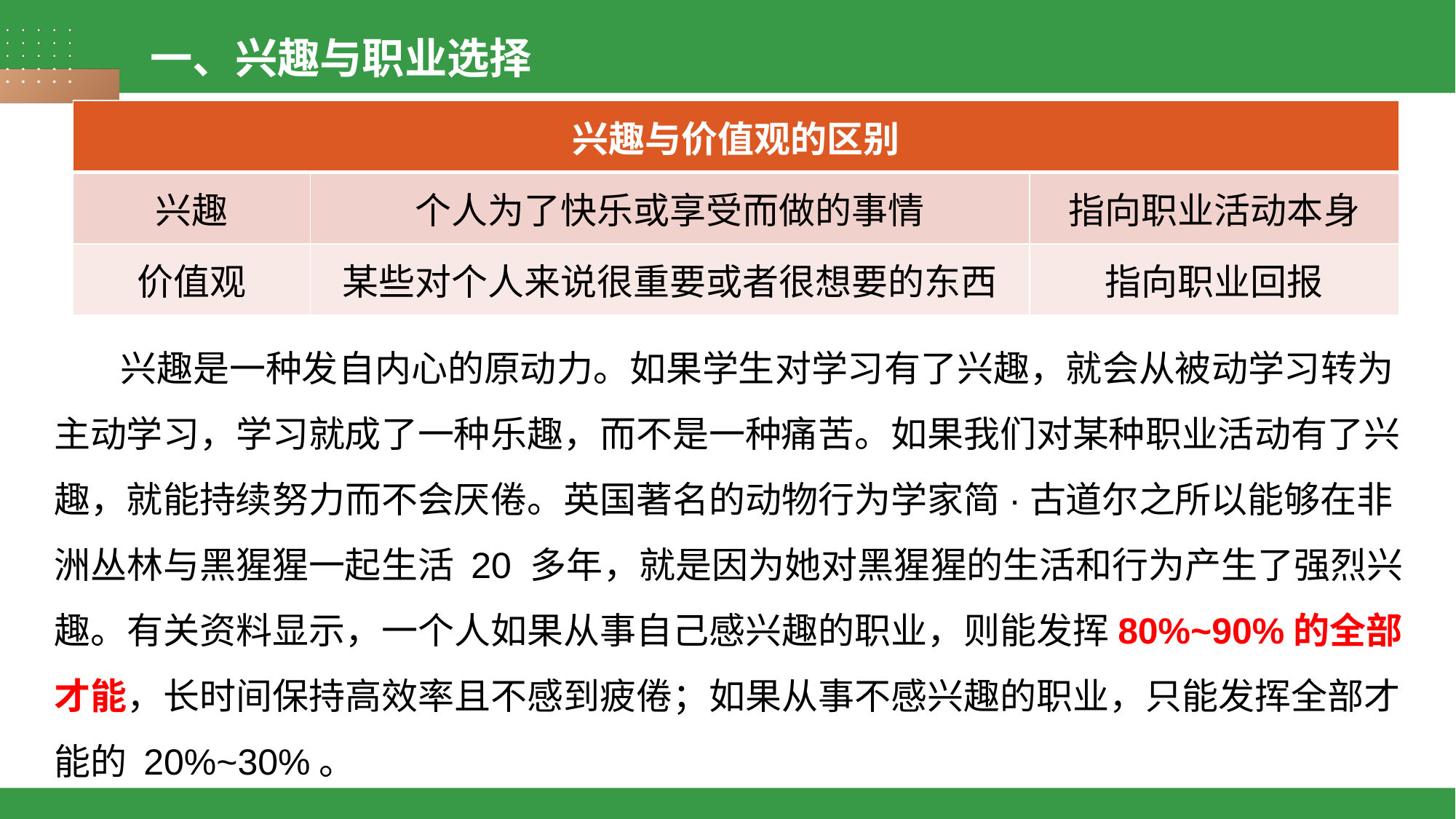

一、兴趣与职业选择
| 兴趣与价值观的区别 |  |  |
| --- | --- | --- |
| 兴趣 | 个人为了快乐或享受而做的事情 | 指向职业活动本身 |
| 价值观 | 某些对个人来说很重要或者很想要的东西 | 指向职业回报 |
       兴趣是一种发自内心的原动力。如果学生对学习有了兴趣，就会从被动学习转为主动学习，学习就成了一种乐趣，而不是一种痛苦。如果我们对某种职业活动有了兴趣，就能持续努力而不会厌倦。英国著名的动物行为学家简·古道尔之所以能够在非洲丛林与黑猩猩一起生活 20 多年，就是因为她对黑猩猩的生活和行为产生了强烈兴趣。有关资料显示，一个人如果从事自己感兴趣的职业，则能发挥80%~90%的全部才能，长时间保持高效率且不感到疲倦；如果从事不感兴趣的职业，只能发挥全部才能的 20%~30%。